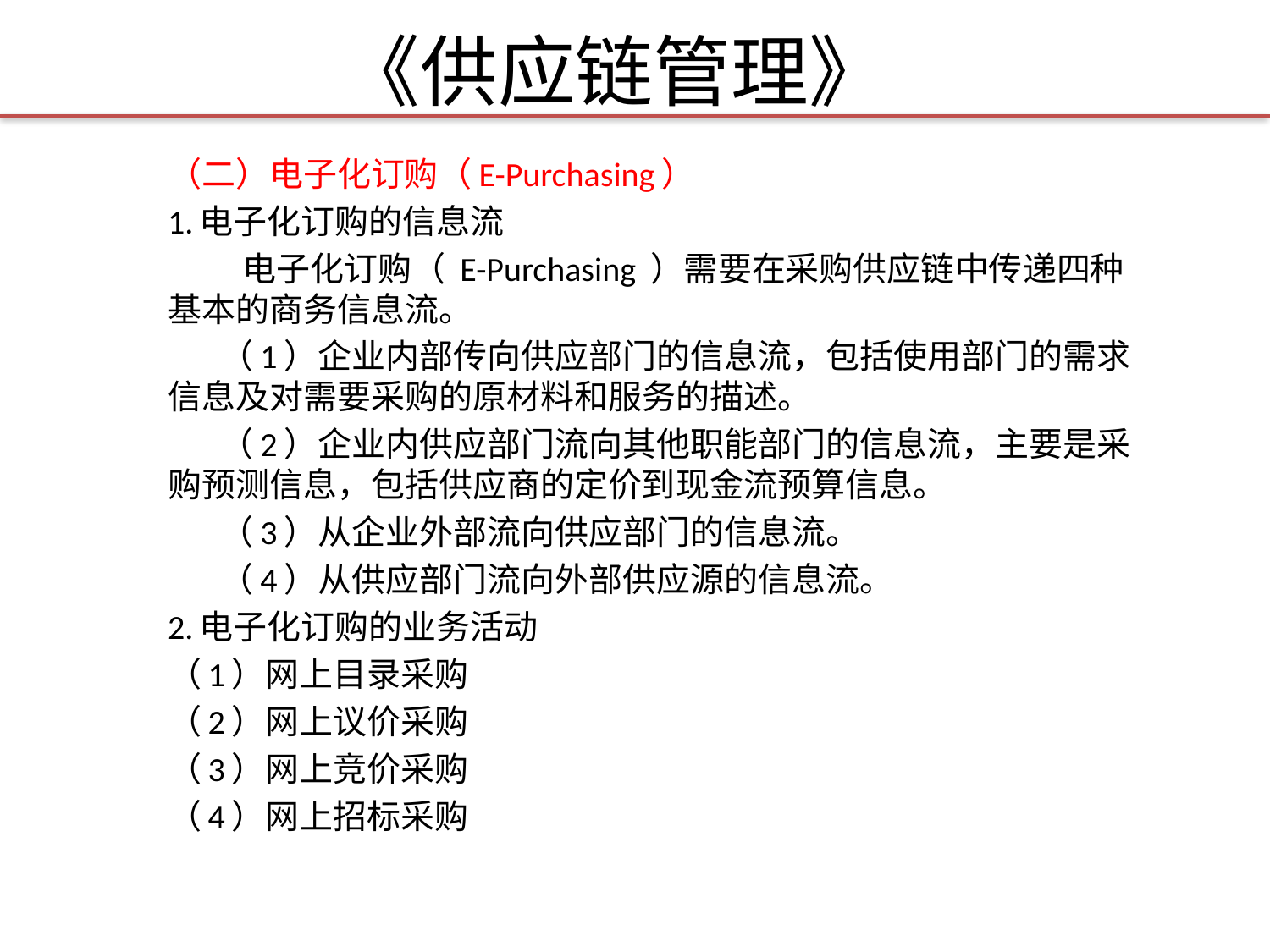

# 《供应链管理》
（二）电子化订购（E-Purchasing）
1.电子化订购的信息流
         电子化订购（ E-Purchasing ）需要在采购供应链中传递四种基本的商务信息流。
      （1）企业内部传向供应部门的信息流，包括使用部门的需求信息及对需要采购的原材料和服务的描述。
      （2）企业内供应部门流向其他职能部门的信息流，主要是采购预测信息，包括供应商的定价到现金流预算信息。
      （3）从企业外部流向供应部门的信息流。
      （4）从供应部门流向外部供应源的信息流。
2.电子化订购的业务活动
（1）网上目录采购
（2）网上议价采购
（3）网上竞价采购
（4）网上招标采购